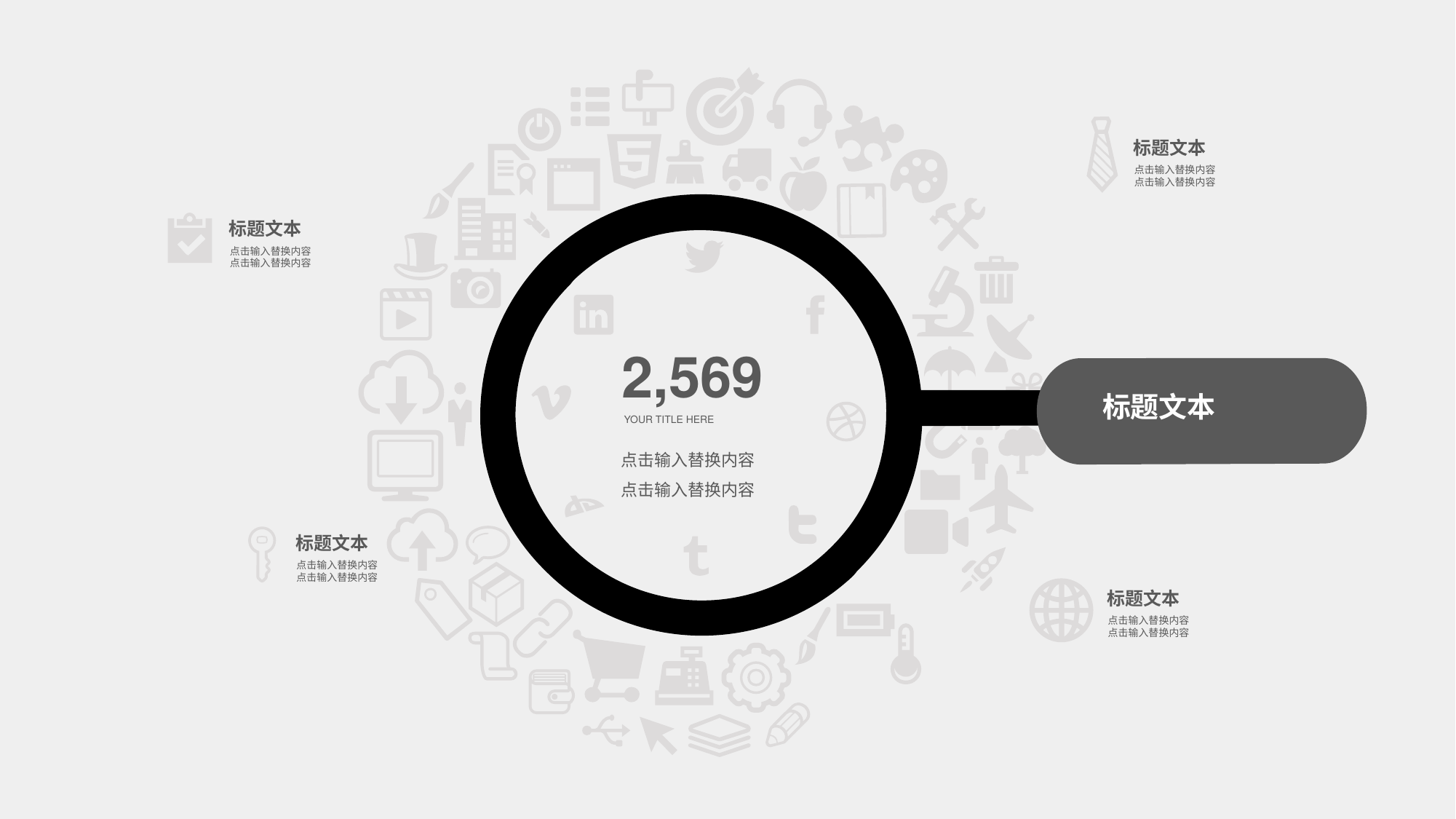

标题文本

标题文本
点击输入替换内容
点击输入替换内容
标题文本
点击输入替换内容
点击输入替换内容

2,569
YOUR TITLE HERE
点击输入替换内容
点击输入替换内容
标题文本
点击输入替换内容
点击输入替换内容

标题文本
点击输入替换内容
点击输入替换内容